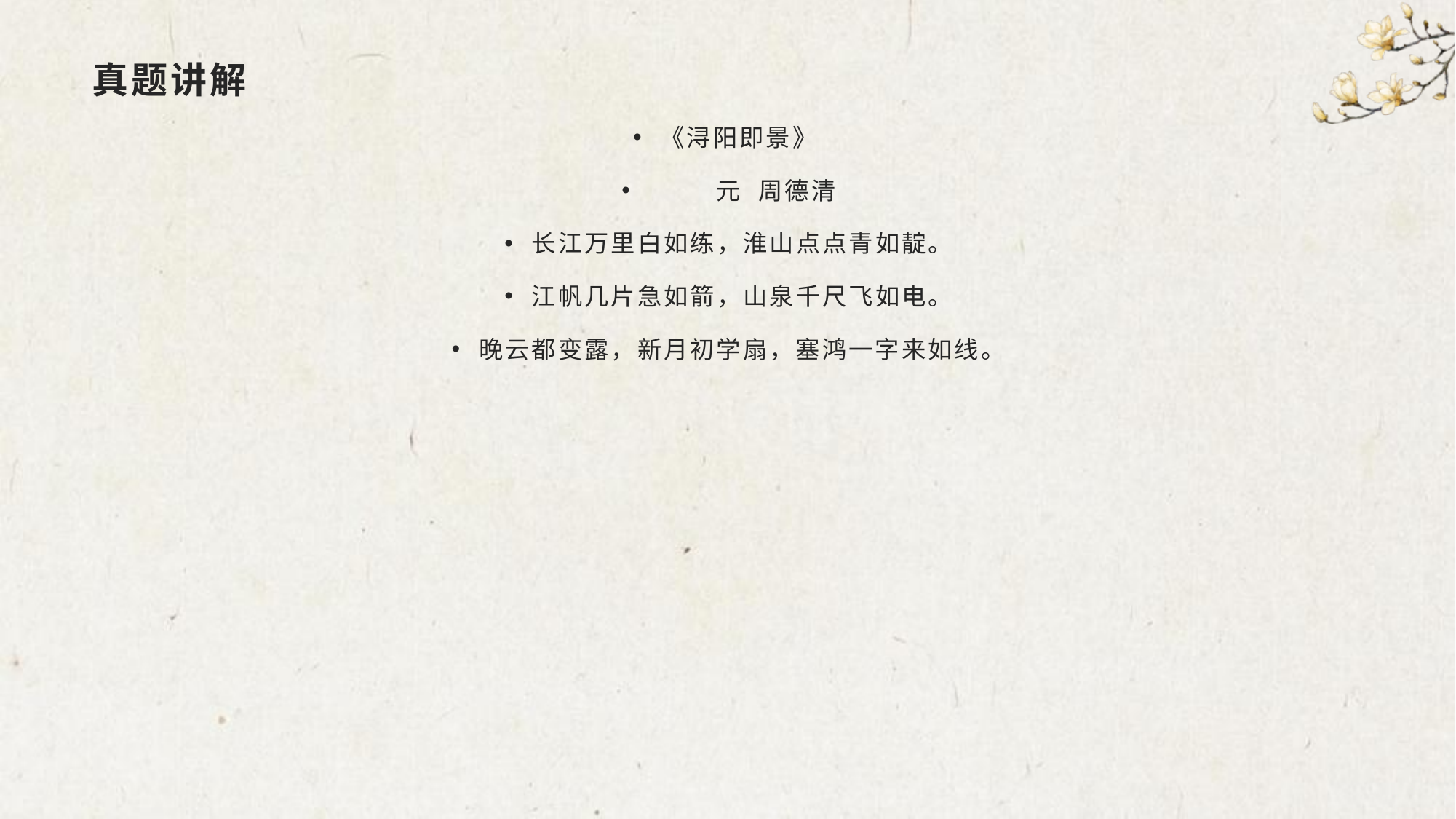

# 真题讲解
《浔阳即景》
        元  周德清
长江万里白如练，淮山点点青如靛。
江帆几片急如箭，山泉千尺飞如电。
晚云都变露，新月初学扇，塞鸿一字来如线。